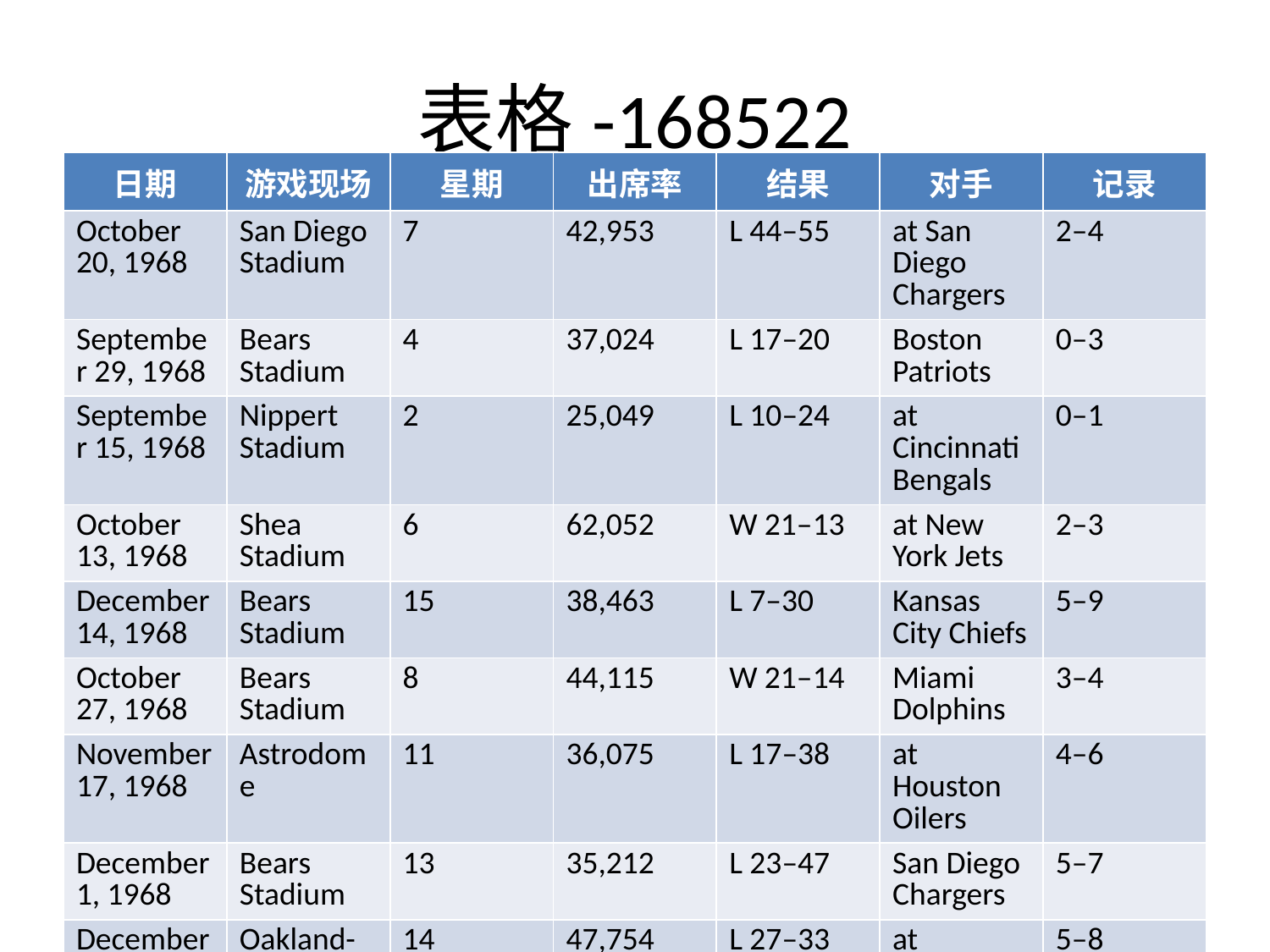

# 表格-168522
| 日期 | 游戏现场 | 星期 | 出席率 | 结果 | 对手 | 记录 |
| --- | --- | --- | --- | --- | --- | --- |
| October 20, 1968 | San Diego Stadium | 7 | 42,953 | L 44–55 | at San Diego Chargers | 2–4 |
| September 29, 1968 | Bears Stadium | 4 | 37,024 | L 17–20 | Boston Patriots | 0–3 |
| September 15, 1968 | Nippert Stadium | 2 | 25,049 | L 10–24 | at Cincinnati Bengals | 0–1 |
| October 13, 1968 | Shea Stadium | 6 | 62,052 | W 21–13 | at New York Jets | 2–3 |
| December 14, 1968 | Bears Stadium | 15 | 38,463 | L 7–30 | Kansas City Chiefs | 5–9 |
| October 27, 1968 | Bears Stadium | 8 | 44,115 | W 21–14 | Miami Dolphins | 3–4 |
| November 17, 1968 | Astrodome | 11 | 36,075 | L 17–38 | at Houston Oilers | 4–6 |
| December 1, 1968 | Bears Stadium | 13 | 35,212 | L 23–47 | San Diego Chargers | 5–7 |
| December 8, 1968 | Oakland-Alameda County Coliseum | 14 | 47,754 | L 27–33 | at Oakland Raiders | 5–8 |
| November 3, 1968 | Fenway Park | 9 | 18,304 | W 35–14 | at Boston Patriots | 4–4 |
| November 10, 1968 | Bears Stadium | 10 | 50,002 | L 7–43 | Oakland Raiders | 4–5 |
| November 24, 1968 | Bears Stadium | 12 | 35,201 | W 34–32 | Buffalo Bills | 5–6 |
| October 6, 1968 | Bears Stadium | 5 | 41,257 | W 10–7 | Cincinnati Bengals | 1–3 |
| September 22, 1968 | Municipal Stadium | 3 | 45,821 | L 2–34 | at Kansas City Chiefs | 0–2 |